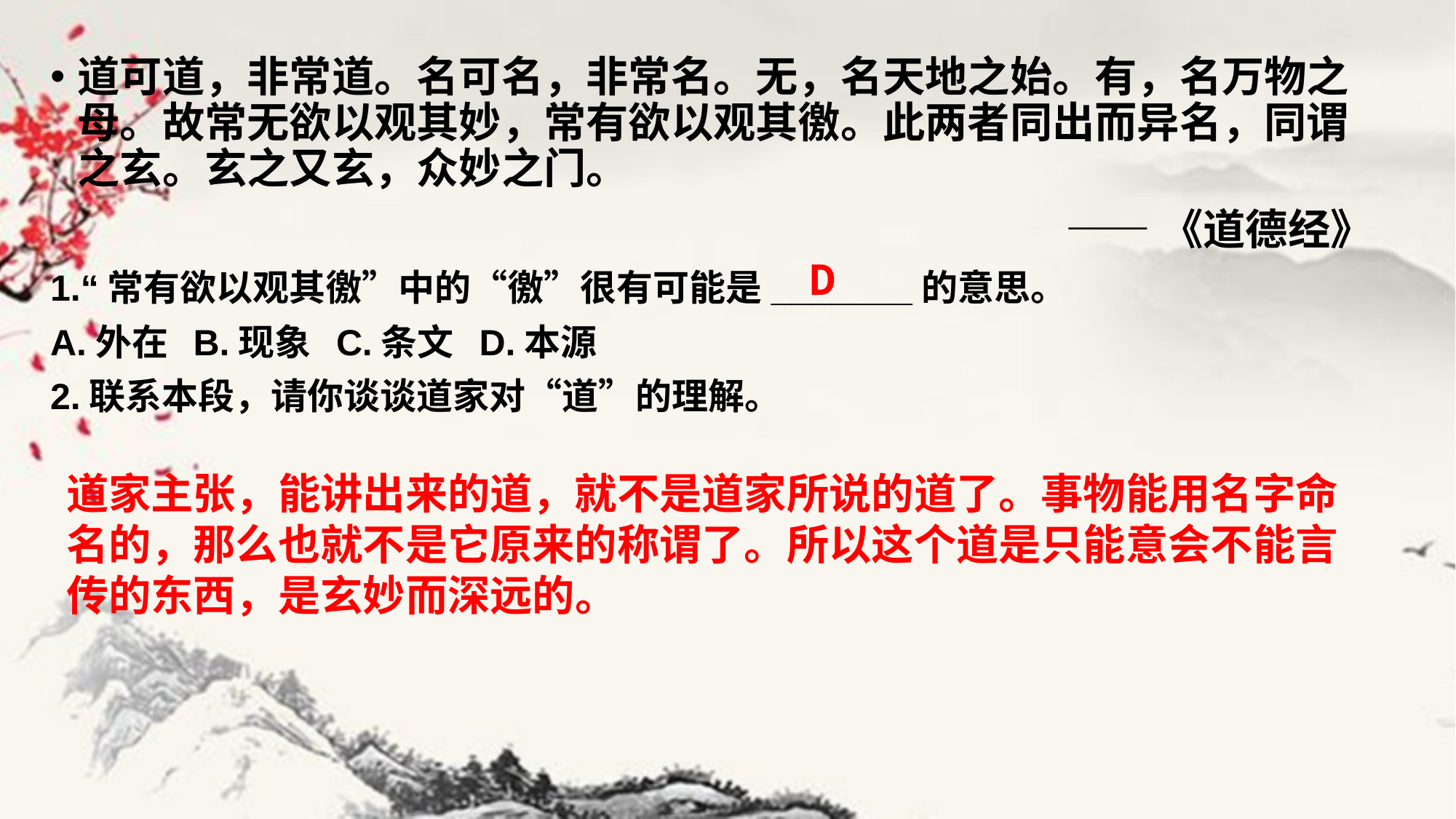

道可道，非常道。名可名，非常名。无，名天地之始。有，名万物之母。故常无欲以观其妙，常有欲以观其徼。此两者同出而异名，同谓之玄。玄之又玄，众妙之门。
——《道德经》
1.“常有欲以观其徼”中的“徼”很有可能是_______的意思。
A.外在  B.现象  C.条文  D.本源
2.联系本段，请你谈谈道家对“道”的理解。

D
道家主张，能讲出来的道，就不是道家所说的道了。事物能用名字命名的，那么也就不是它原来的称谓了。所以这个道是只能意会不能言传的东西，是玄妙而深远的。